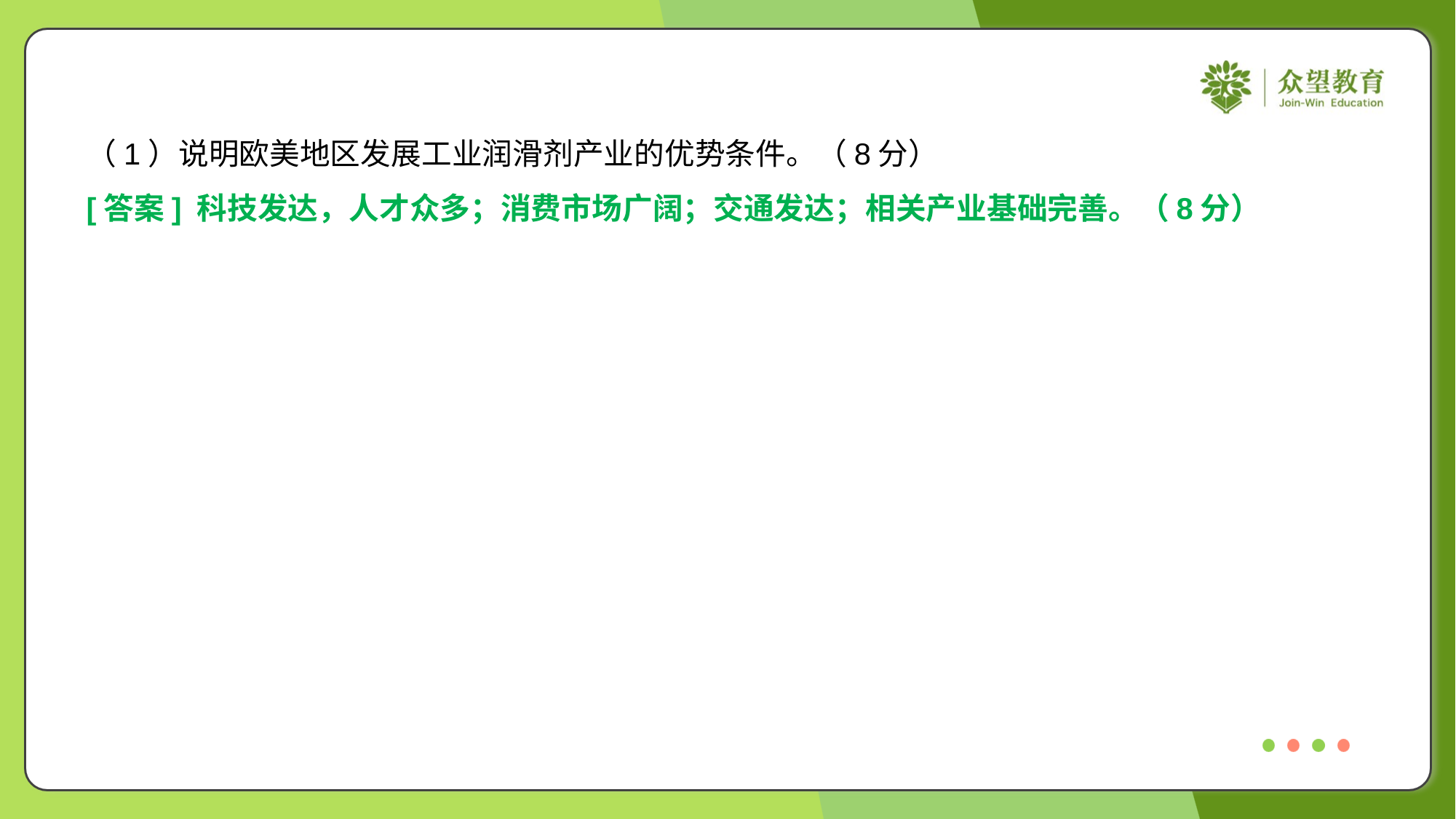

（1）说明欧美地区发展工业润滑剂产业的优势条件。（8分）
[答案] 科技发达，人才众多；消费市场广阔；交通发达；相关产业基础完善。（8分）